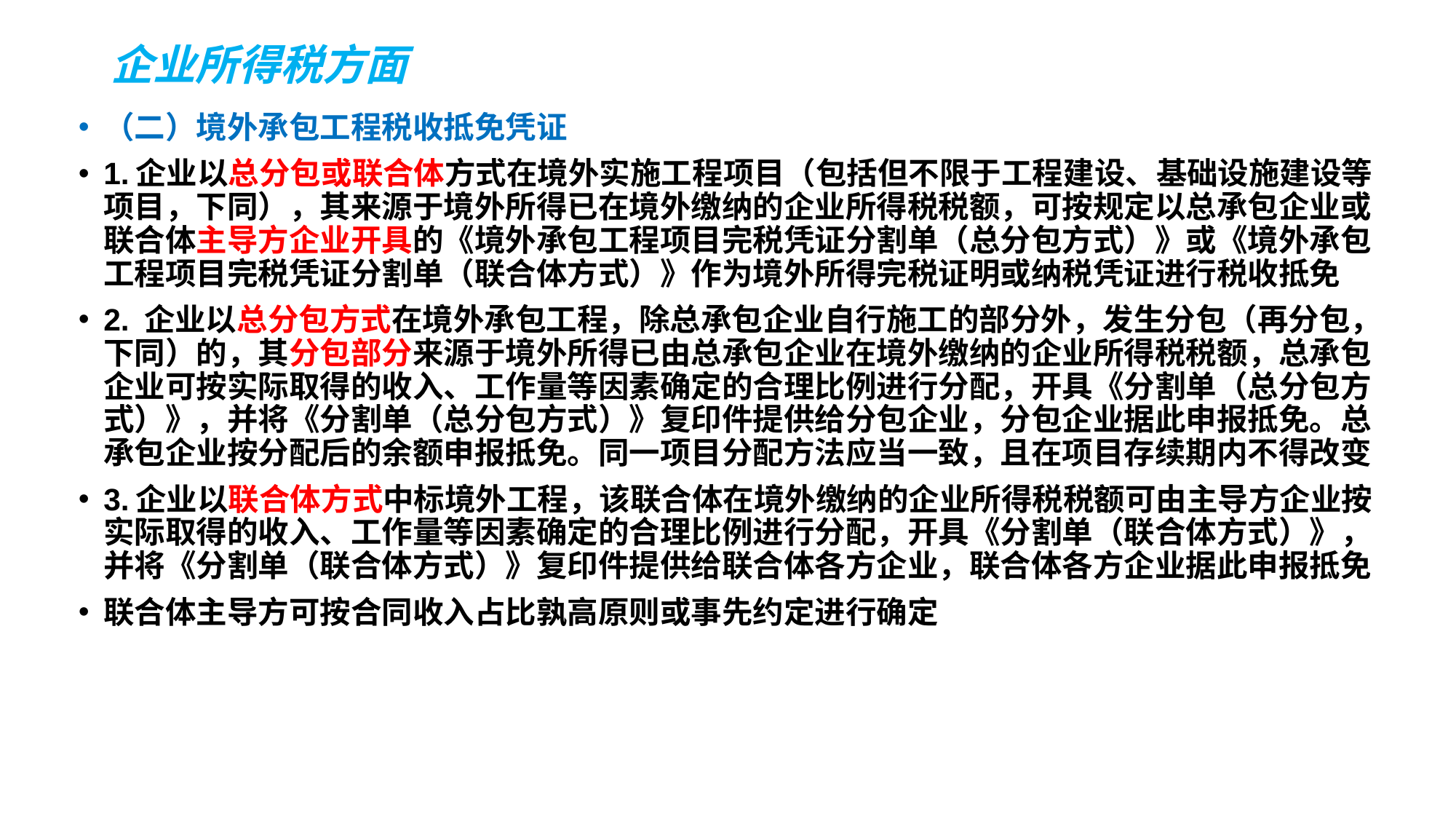

# 企业所得税方面
（二）境外承包工程税收抵免凭证
1.企业以总分包或联合体方式在境外实施工程项目（包括但不限于工程建设、基础设施建设等项目，下同），其来源于境外所得已在境外缴纳的企业所得税税额，可按规定以总承包企业或联合体主导方企业开具的《境外承包工程项目完税凭证分割单（总分包方式）》或《境外承包工程项目完税凭证分割单（联合体方式）》作为境外所得完税证明或纳税凭证进行税收抵免
2. 企业以总分包方式在境外承包工程，除总承包企业自行施工的部分外，发生分包（再分包，下同）的，其分包部分来源于境外所得已由总承包企业在境外缴纳的企业所得税税额，总承包企业可按实际取得的收入、工作量等因素确定的合理比例进行分配，开具《分割单（总分包方式）》，并将《分割单（总分包方式）》复印件提供给分包企业，分包企业据此申报抵免。总承包企业按分配后的余额申报抵免。同一项目分配方法应当一致，且在项目存续期内不得改变
3.企业以联合体方式中标境外工程，该联合体在境外缴纳的企业所得税税额可由主导方企业按实际取得的收入、工作量等因素确定的合理比例进行分配，开具《分割单（联合体方式）》，并将《分割单（联合体方式）》复印件提供给联合体各方企业，联合体各方企业据此申报抵免
联合体主导方可按合同收入占比孰高原则或事先约定进行确定